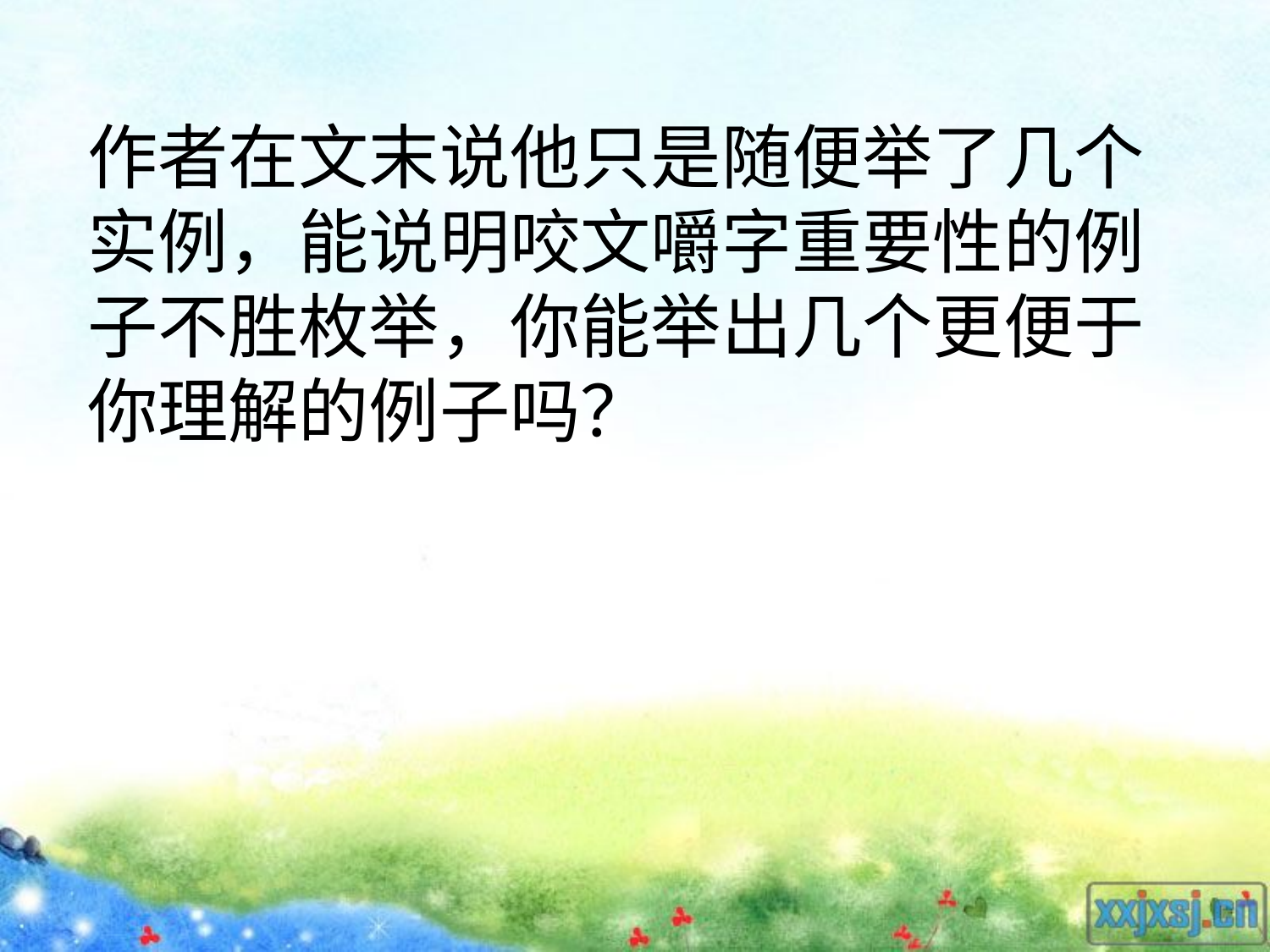

作者在文末说他只是随便举了几个实例，能说明咬文嚼字重要性的例子不胜枚举，你能举出几个更便于你理解的例子吗？